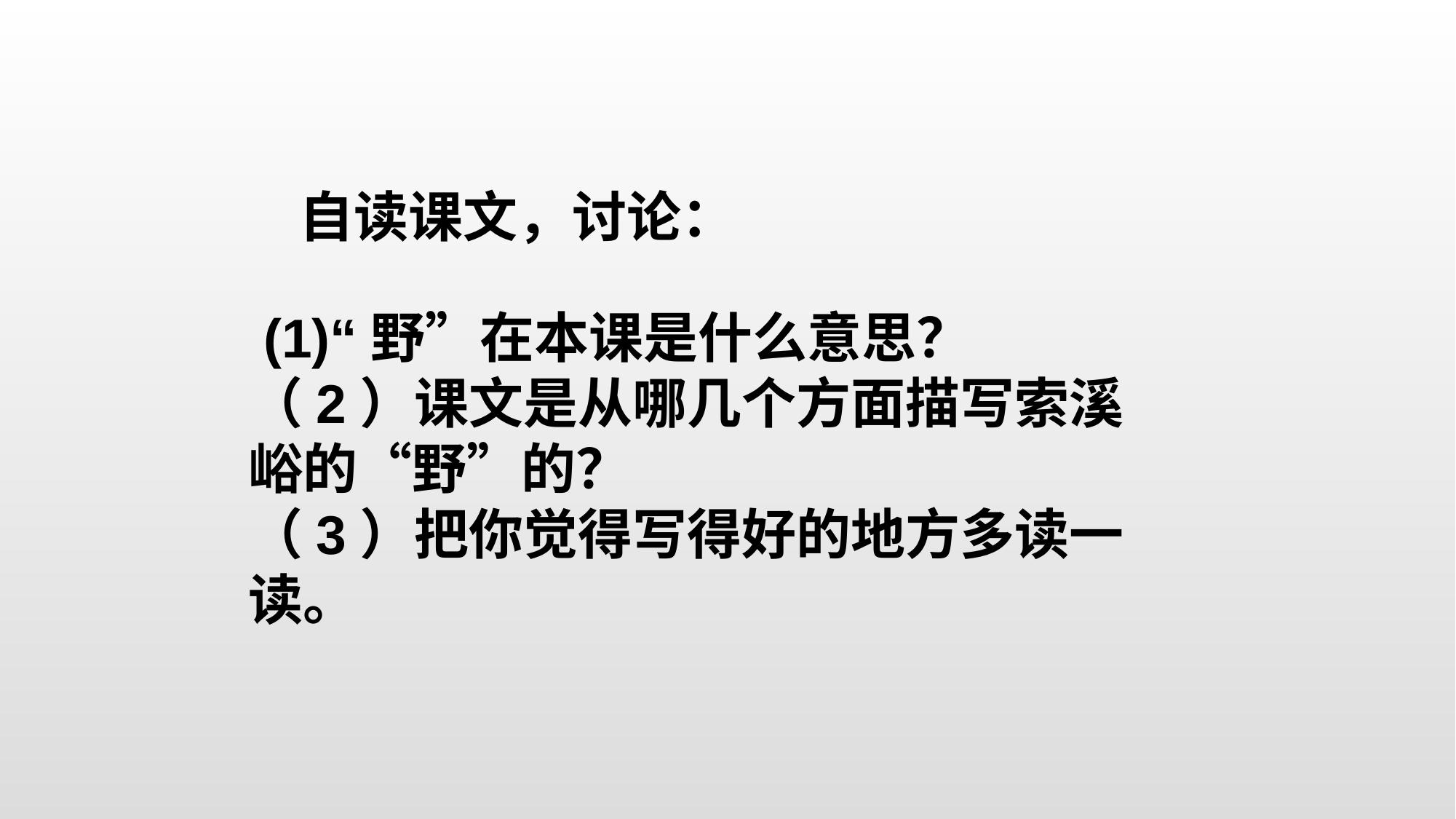

自读课文，讨论：
 (1)“野”在本课是什么意思？
（2）课文是从哪几个方面描写索溪峪的“野”的？
（3）把你觉得写得好的地方多读一读。